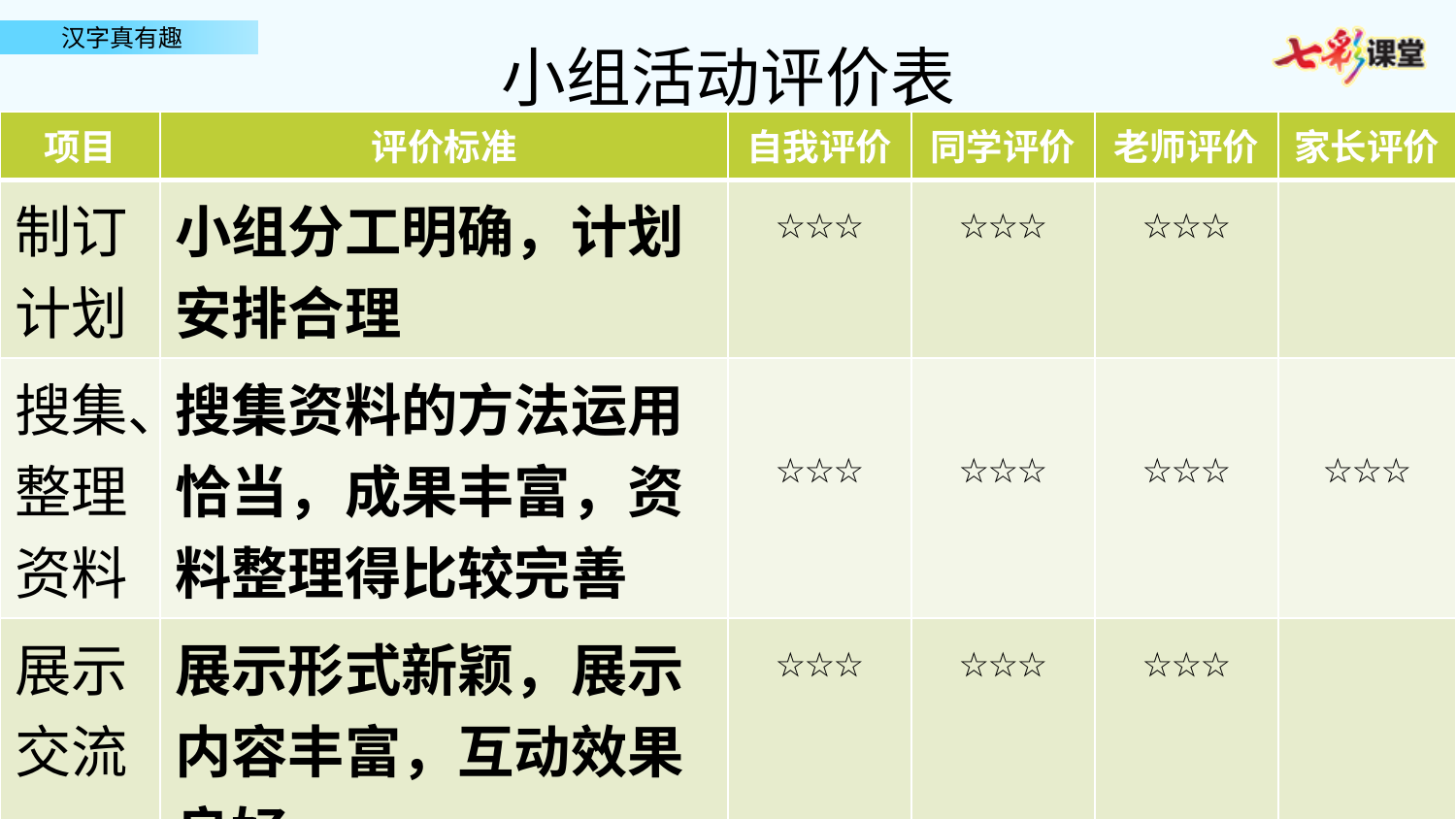

小组活动评价表
| 项目 | 评价标准 | 自我评价 | 同学评价 | 老师评价 | 家长评价 |
| --- | --- | --- | --- | --- | --- |
| 制订计划 | 小组分工明确，计划安排合理 | ☆☆☆ | ☆☆☆ | ☆☆☆ |  |
| 搜集、整理资料 | 搜集资料的方法运用恰当，成果丰富，资料整理得比较完善 | ☆☆☆ | ☆☆☆ | ☆☆☆ | ☆☆☆ |
| 展示交流 | 展示形式新颖，展示内容丰富，互动效果良好 | ☆☆☆ | ☆☆☆ | ☆☆☆ |  |